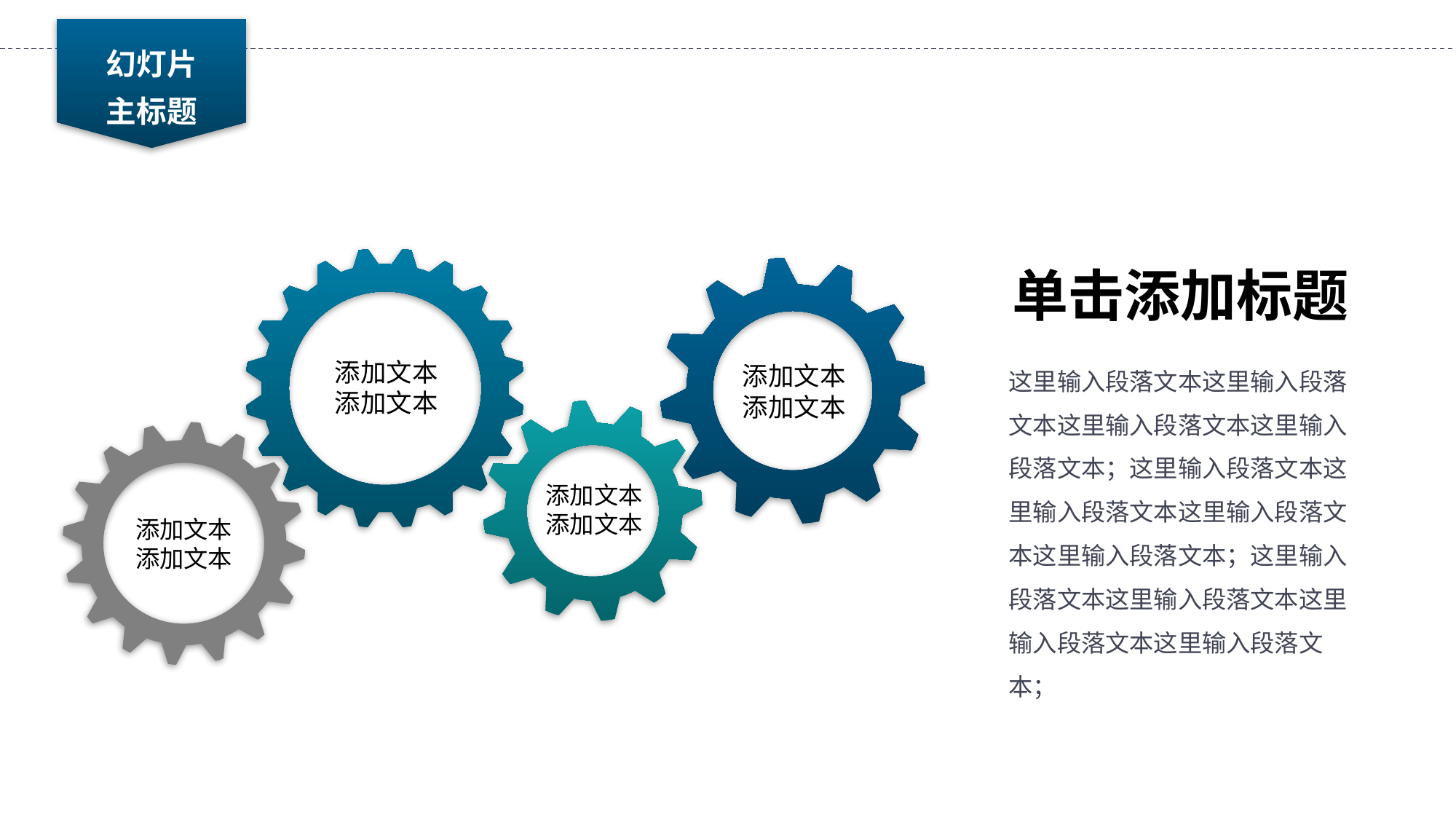

幻灯片
主标题

单击添加标题

这里输入段落文本这里输入段落文本这里输入段落文本这里输入段落文本；这里输入段落文本这里输入段落文本这里输入段落文本这里输入段落文本；这里输入段落文本这里输入段落文本这里输入段落文本这里输入段落文本；

添加文本
添加文本
添加文本
添加文本

添加文本
添加文本
添加文本添加文本